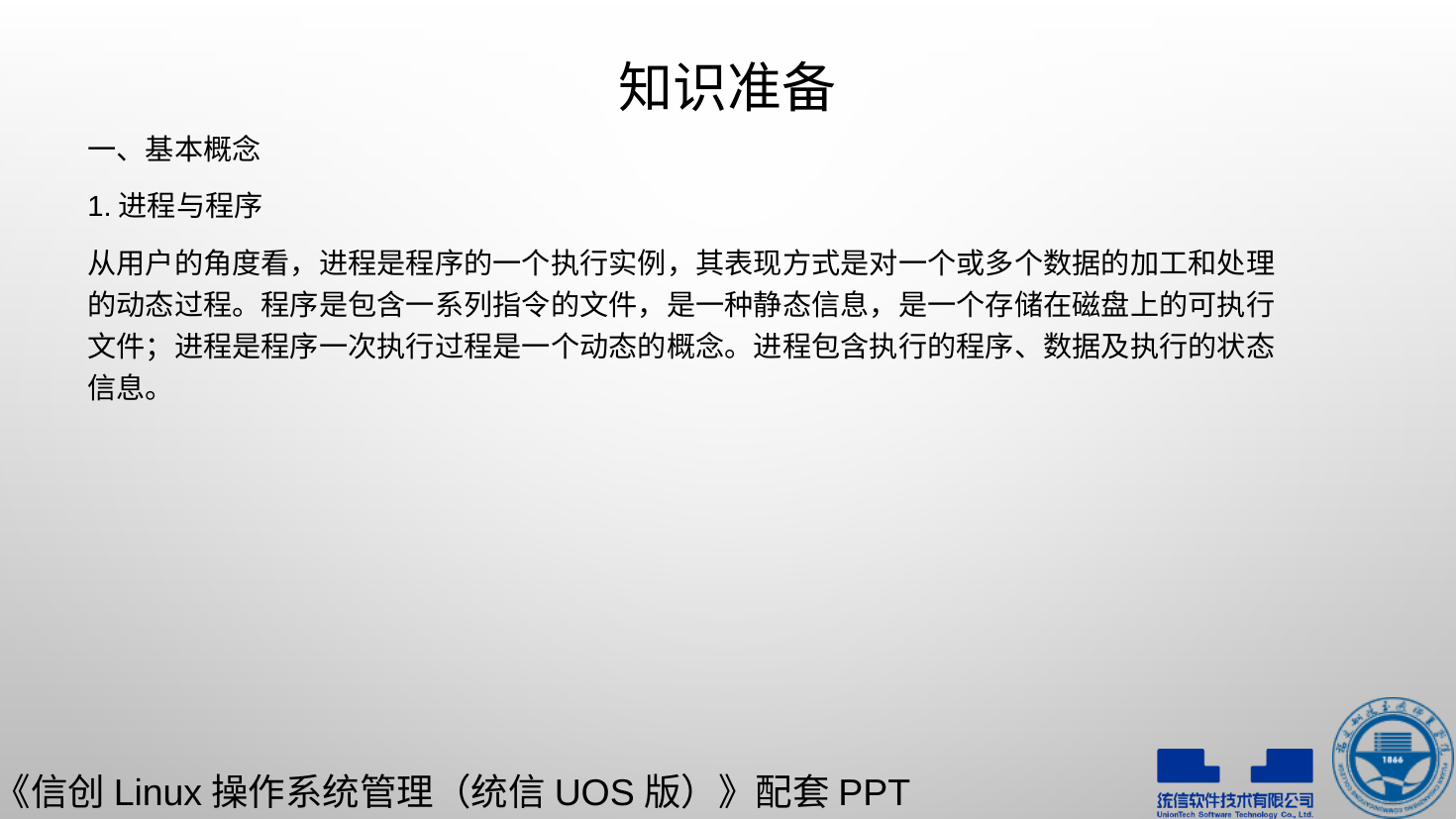

# 知识准备
一、基本概念
1.进程与程序
从用户的角度看，进程是程序的一个执行实例，其表现方式是对一个或多个数据的加工和处理的动态过程。程序是包含一系列指令的文件，是一种静态信息，是一个存储在磁盘上的可执行文件；进程是程序一次执行过程是一个动态的概念。进程包含执行的程序、数据及执行的状态信息。